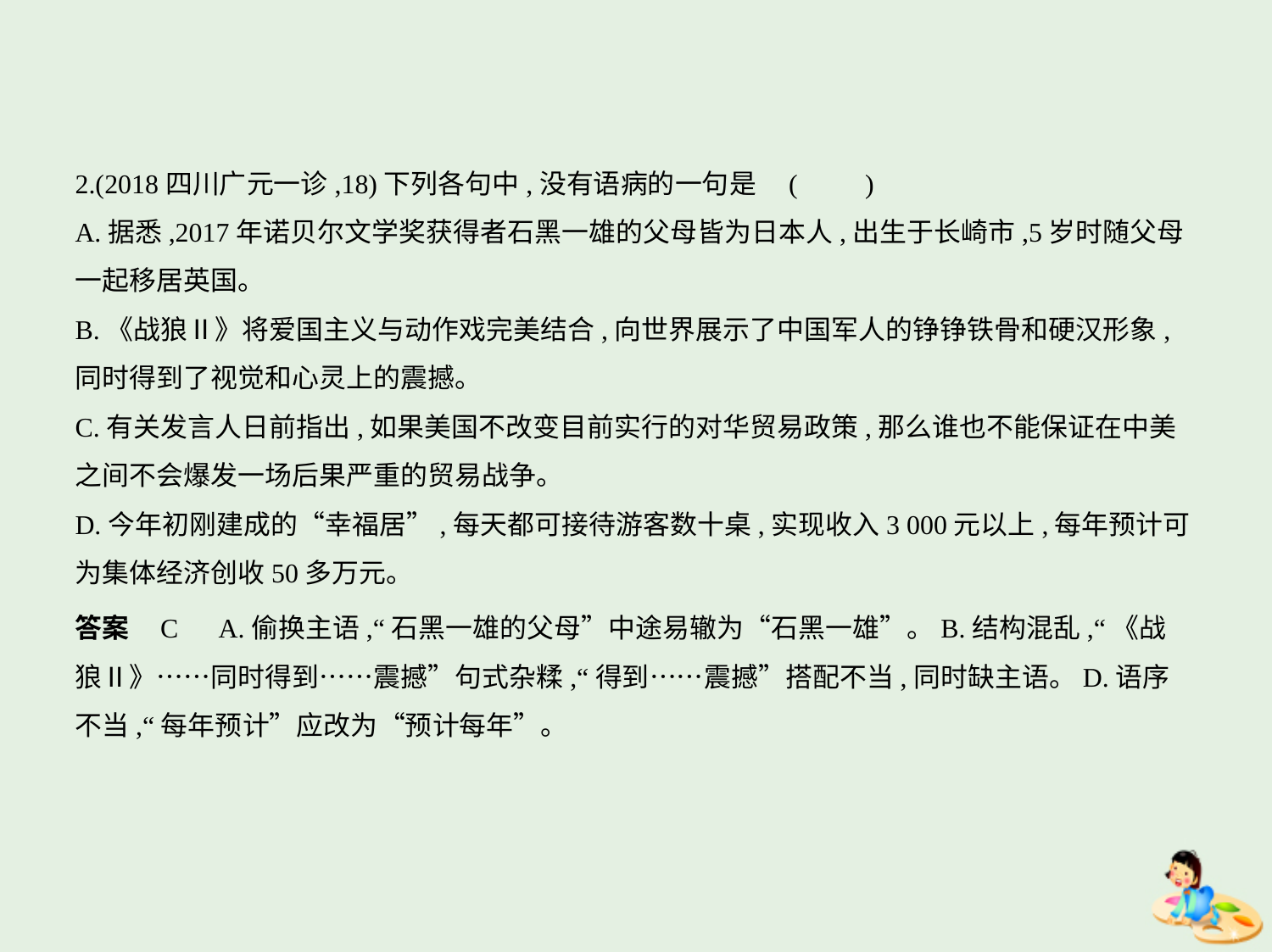

2.(2018四川广元一诊,18)下列各句中,没有语病的一句是 (　　)
A.据悉,2017年诺贝尔文学奖获得者石黑一雄的父母皆为日本人,出生于长崎市,5岁时随父母
一起移居英国。
B.《战狼Ⅱ》将爱国主义与动作戏完美结合,向世界展示了中国军人的铮铮铁骨和硬汉形象,
同时得到了视觉和心灵上的震撼。
C.有关发言人日前指出,如果美国不改变目前实行的对华贸易政策,那么谁也不能保证在中美
之间不会爆发一场后果严重的贸易战争。
D.今年初刚建成的“幸福居”,每天都可接待游客数十桌,实现收入3 000元以上,每年预计可
为集体经济创收50多万元。
答案    C　A.偷换主语,“石黑一雄的父母”中途易辙为“石黑一雄”。B.结构混乱,“《战
狼Ⅱ》……同时得到……震撼”句式杂糅,“得到……震撼”搭配不当,同时缺主语。D.语序
不当,“每年预计”应改为“预计每年”。